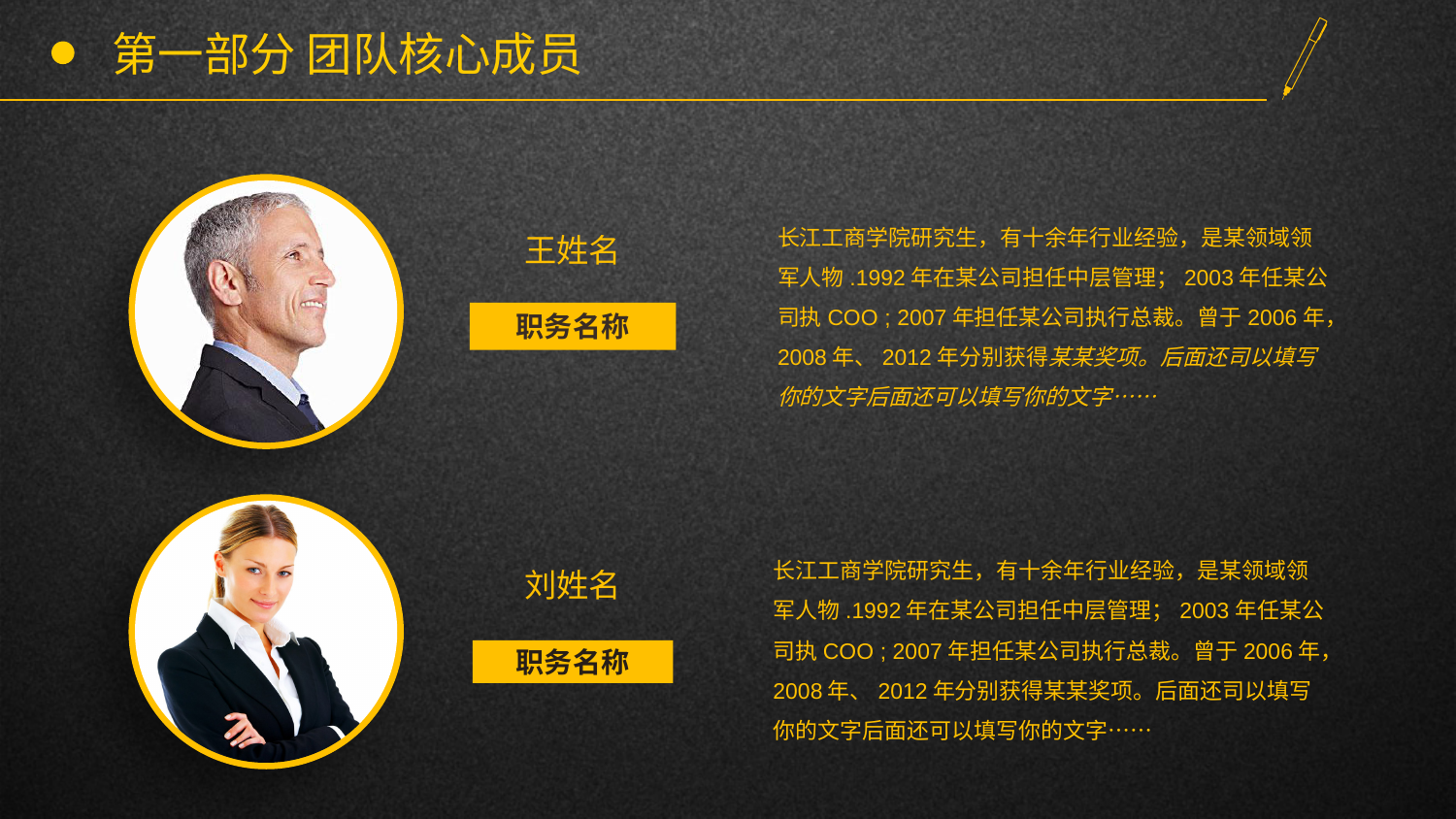

# 第一部分 团队核心成员

长江工商学院研究生，有十余年行业经验，是某领域领军人物.1992年在某公司担任中层管理；2003年任某公司执COO ; 2007年担任某公司执行总裁。曾于2006年，2008年、2012年分别获得某某奖项。后面还司以填写你的文字后面还可以填写你的文字……
王姓名
职务名称

长江工商学院研究生，有十余年行业经验，是某领域领军人物.1992年在某公司担任中层管理；2003年任某公司执COO ; 2007年担任某公司执行总裁。曾于2006年，2008年、2012年分别获得某某奖项。后面还司以填写你的文字后面还可以填写你的文字……
刘姓名
职务名称